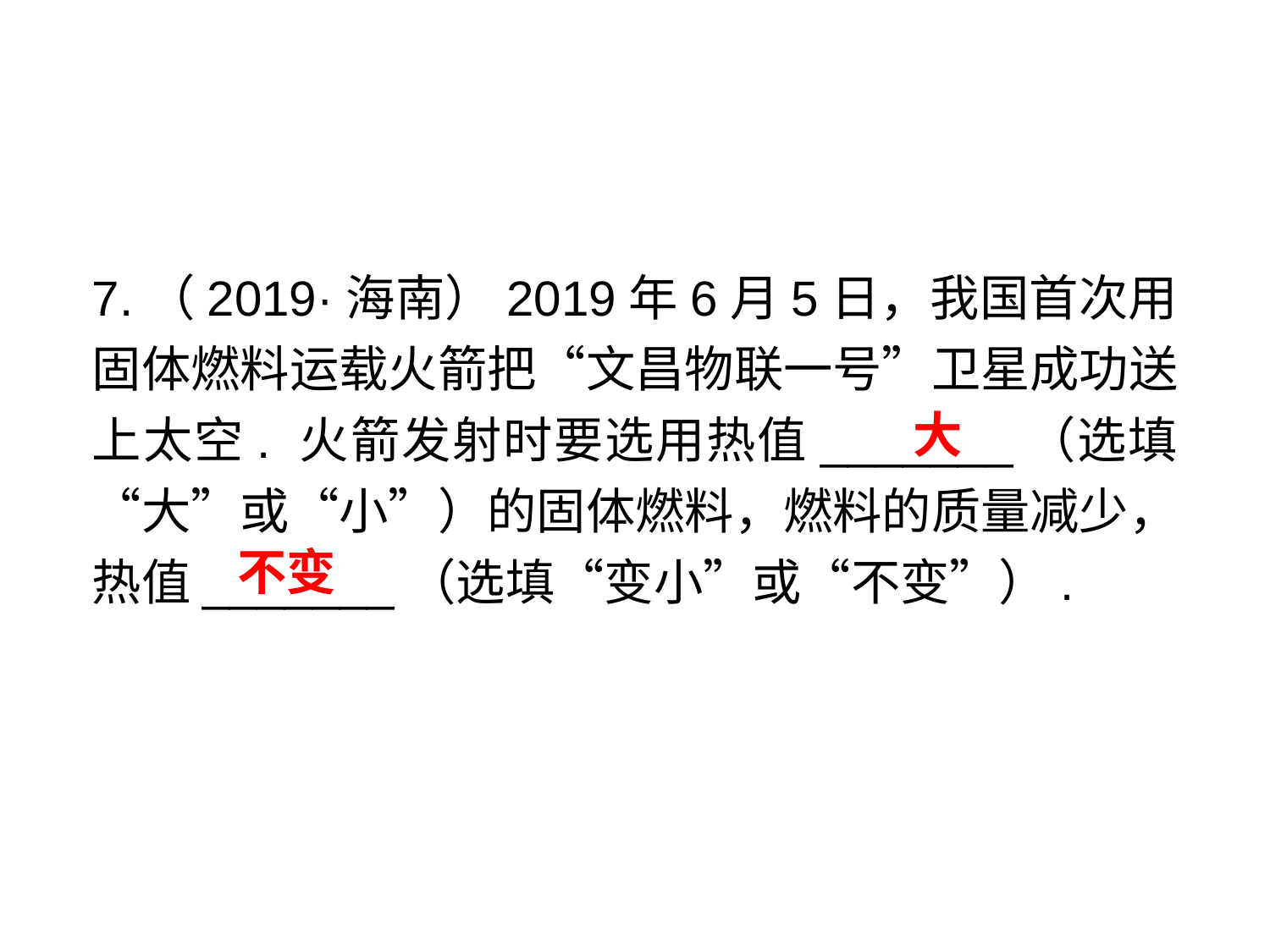

7.（2019·海南）2019年6月5日，我国首次用固体燃料运载火箭把“文昌物联一号”卫星成功送上太空. 火箭发射时要选用热值_______（选填“大”或“小”）的固体燃料，燃料的质量减少，热值_______（选填“变小”或“不变”）.
大
不变